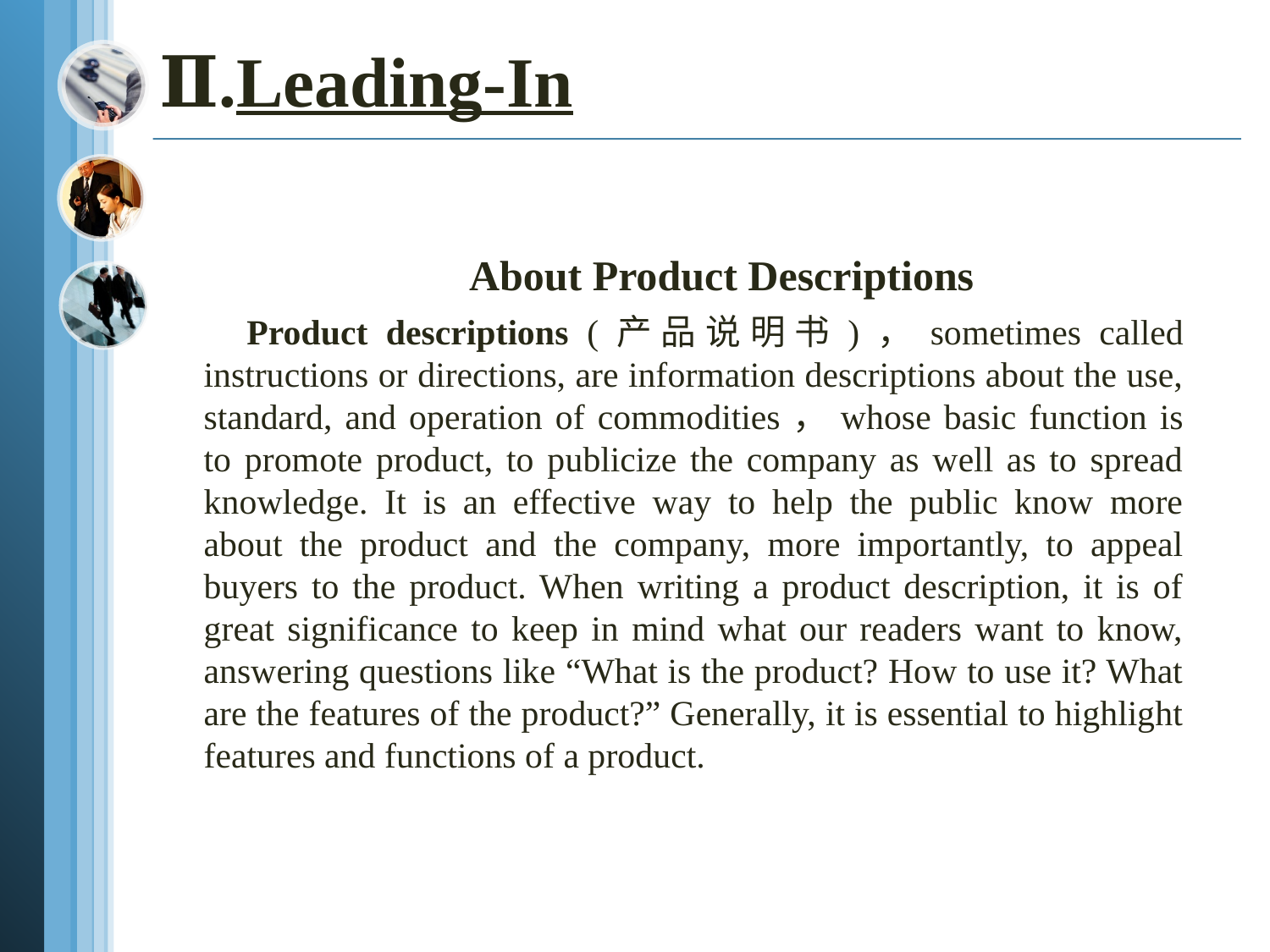

# Ⅱ.Leading-In

                    About Product Descriptions
     Product descriptions (产品说明书)，sometimes called instructions or directions, are information descriptions about the use, standard, and operation of commodities，whose basic function is to promote product, to publicize the company as well as to spread knowledge. It is an effective way to help the public know more about the product and the company, more importantly, to appeal buyers to the product. When writing a product description, it is of great significance to keep in mind what our readers want to know, answering questions like “What is the product? How to use it? What are the features of the product?” Generally, it is essential to highlight features and functions of a product.